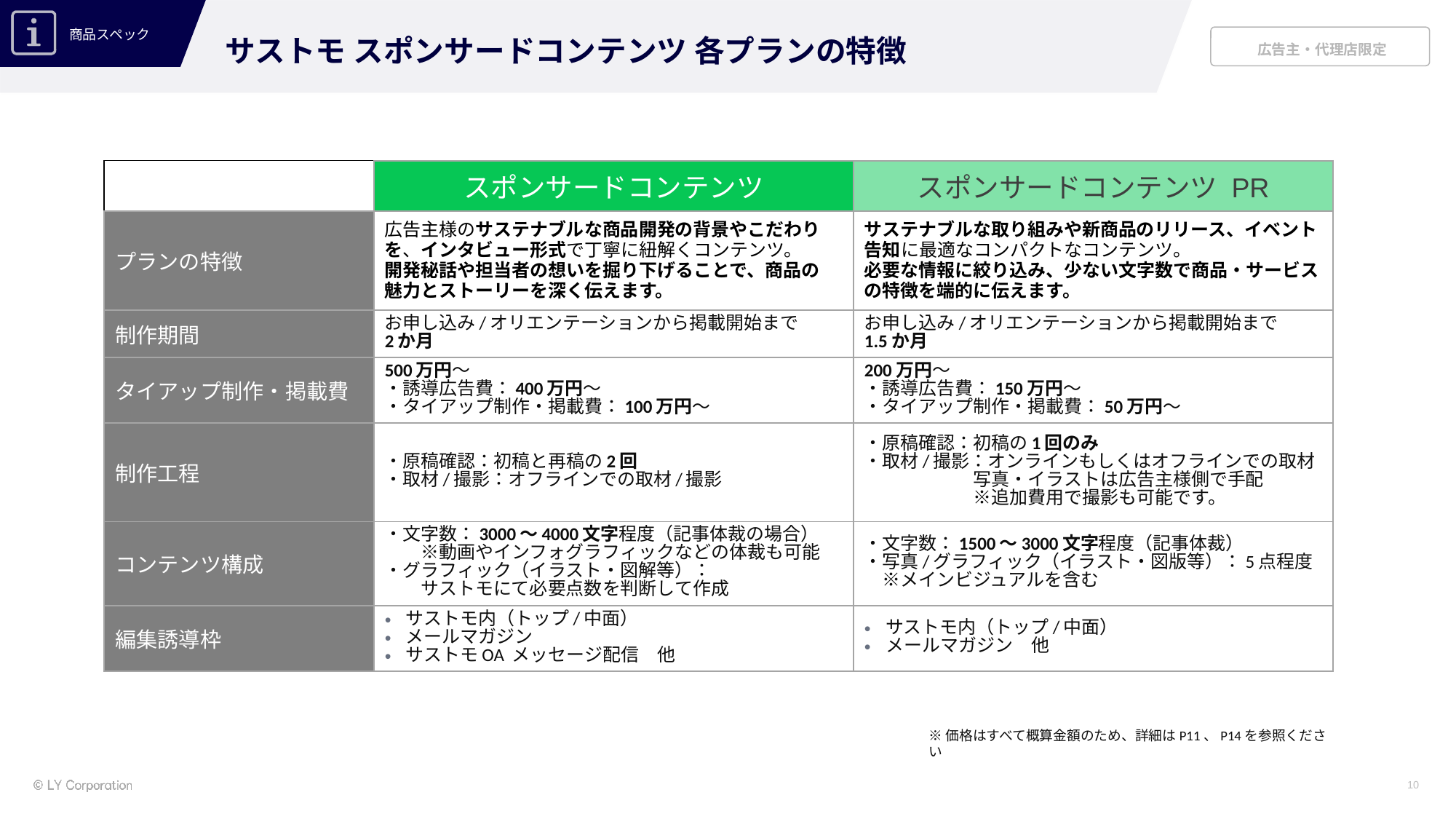

サストモ スポンサードコンテンツ 各プランの特徴
|  | スポンサードコンテンツ | スポンサードコンテンツ PR |
| --- | --- | --- |
| プランの特徴 | 広告主様のサステナブルな商品開発の背景やこだわりを、インタビュー形式で丁寧に紐解くコンテンツ。 開発秘話や担当者の想いを掘り下げることで、商品の 魅力とストーリーを深く伝えます。 | サステナブルな取り組みや新商品のリリース、イベント告知に最適なコンパクトなコンテンツ。 必要な情報に絞り込み、少ない文字数で商品・サービスの特徴を端的に伝えます。 |
| 制作期間 | お申し込み/オリエンテーションから掲載開始まで 2か月 | お申し込み/オリエンテーションから掲載開始まで 1.5か月 |
| タイアップ制作・掲載費 | 500万円～ ・誘導広告費：400万円～ ・タイアップ制作・掲載費：100万円～ | 200万円～ ・誘導広告費：150万円～ ・タイアップ制作・掲載費：50万円～ |
| 制作工程 | ・原稿確認：初稿と再稿の2回 ・取材/撮影：オフラインでの取材/撮影 | ・原稿確認：初稿の1回のみ ・取材/撮影：オンラインもしくはオフラインでの取材 　　　　　　写真・イラストは広告主様側で手配 　　　　　　※追加費用で撮影も可能です。 |
| コンテンツ構成 | ・文字数：3000～4000文字程度（記事体裁の場合） 　　※動画やインフォグラフィックなどの体裁も可能 ・グラフィック（イラスト・図解等）： 　　サストモにて必要点数を判断して作成 | ・文字数：1500～3000文字程度（記事体裁） ・写真/グラフィック（イラスト・図版等）：5点程度 　※メインビジュアルを含む |
| 編集誘導枠 | サストモ内（トップ/中面） メールマガジン サストモOA メッセージ配信　他 | サストモ内（トップ/中面） メールマガジン　他 |
※価格はすべて概算金額のため、詳細はP11、P14を参照ください